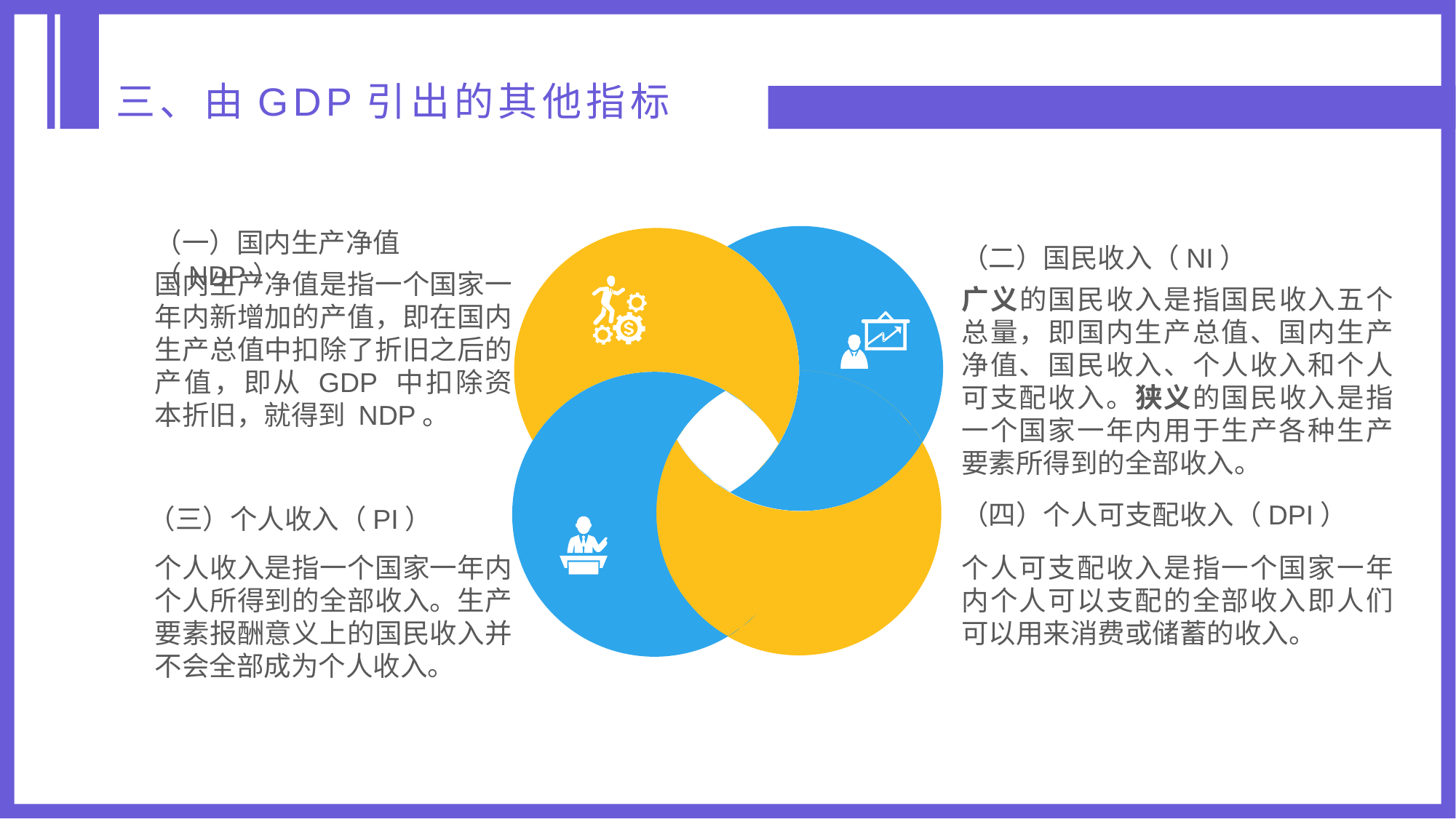

三、由GDP引出的其他指标
（一）国内生产净值（NDP）

（二）国民收入（NI）
国内生产净值是指一个国家一年内新增加的产值，即在国内生产总值中扣除了折旧之后的产值，即从 GDP 中扣除资本折旧，就得到 NDP。

广义的国民收入是指国民收入五个总量，即国内生产总值、国内生产净值、国民收入、个人收入和个人可支配收入。狭义的国民收入是指一个国家一年内用于生产各种生产要素所得到的全部收入。

（四）个人可支配收入（DPI）
（三）个人收入（PI）

个人收入是指一个国家一年内个人所得到的全部收入。生产要素报酬意义上的国民收入并不会全部成为个人收入。
个人可支配收入是指一个国家一年内个人可以支配的全部收入即人们可以用来消费或储蓄的收入。